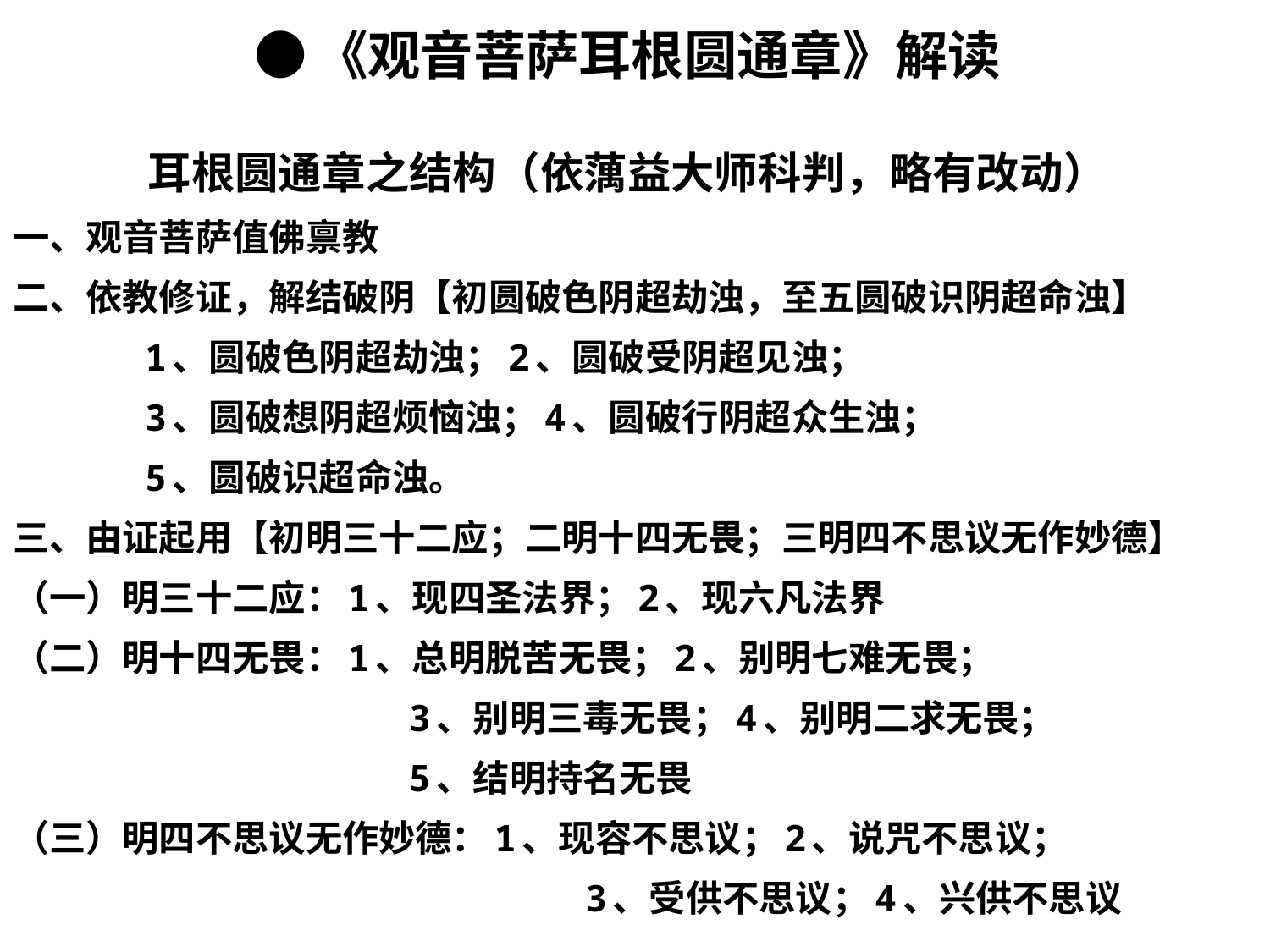

●《观音菩萨耳根圆通章》解读

耳根圆通章之结构（依蕅益大师科判，略有改动）
一、观音菩萨值佛禀教
二、依教修证，解结破阴【初圆破色阴超劫浊，至五圆破识阴超命浊】
      1、圆破色阴超劫浊；2、圆破受阴超见浊；
      3、圆破想阴超烦恼浊；4、圆破行阴超众生浊；
      5、圆破识超命浊。
三、由证起用【初明三十二应；二明十四无畏；三明四不思议无作妙德】
（一）明三十二应：1、现四圣法界；2、现六凡法界
（二）明十四无畏：1、总明脱苦无畏；2、别明七难无畏；
                  3、别明三毒无畏；4、别明二求无畏；
                  5、结明持名无畏
（三）明四不思议无作妙德：1、现容不思议；2、说咒不思议；
                          3、受供不思议；4、兴供不思议